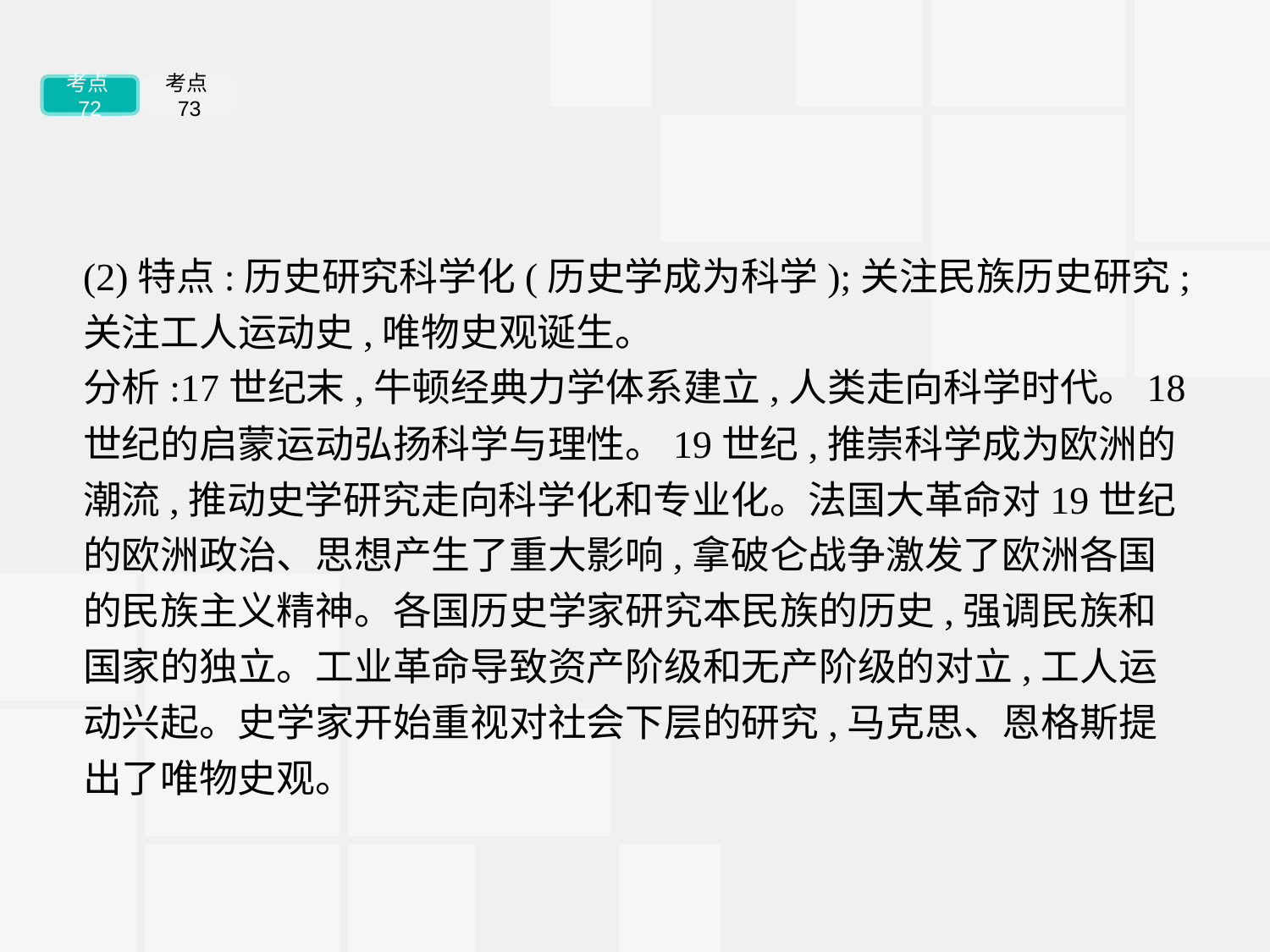

考点72
考点73
(2)特点:历史研究科学化(历史学成为科学);关注民族历史研究;关注工人运动史,唯物史观诞生。
分析:17世纪末,牛顿经典力学体系建立,人类走向科学时代。18世纪的启蒙运动弘扬科学与理性。19世纪,推崇科学成为欧洲的潮流,推动史学研究走向科学化和专业化。法国大革命对19世纪的欧洲政治、思想产生了重大影响,拿破仑战争激发了欧洲各国的民族主义精神。各国历史学家研究本民族的历史,强调民族和国家的独立。工业革命导致资产阶级和无产阶级的对立,工人运动兴起。史学家开始重视对社会下层的研究,马克思、恩格斯提出了唯物史观。